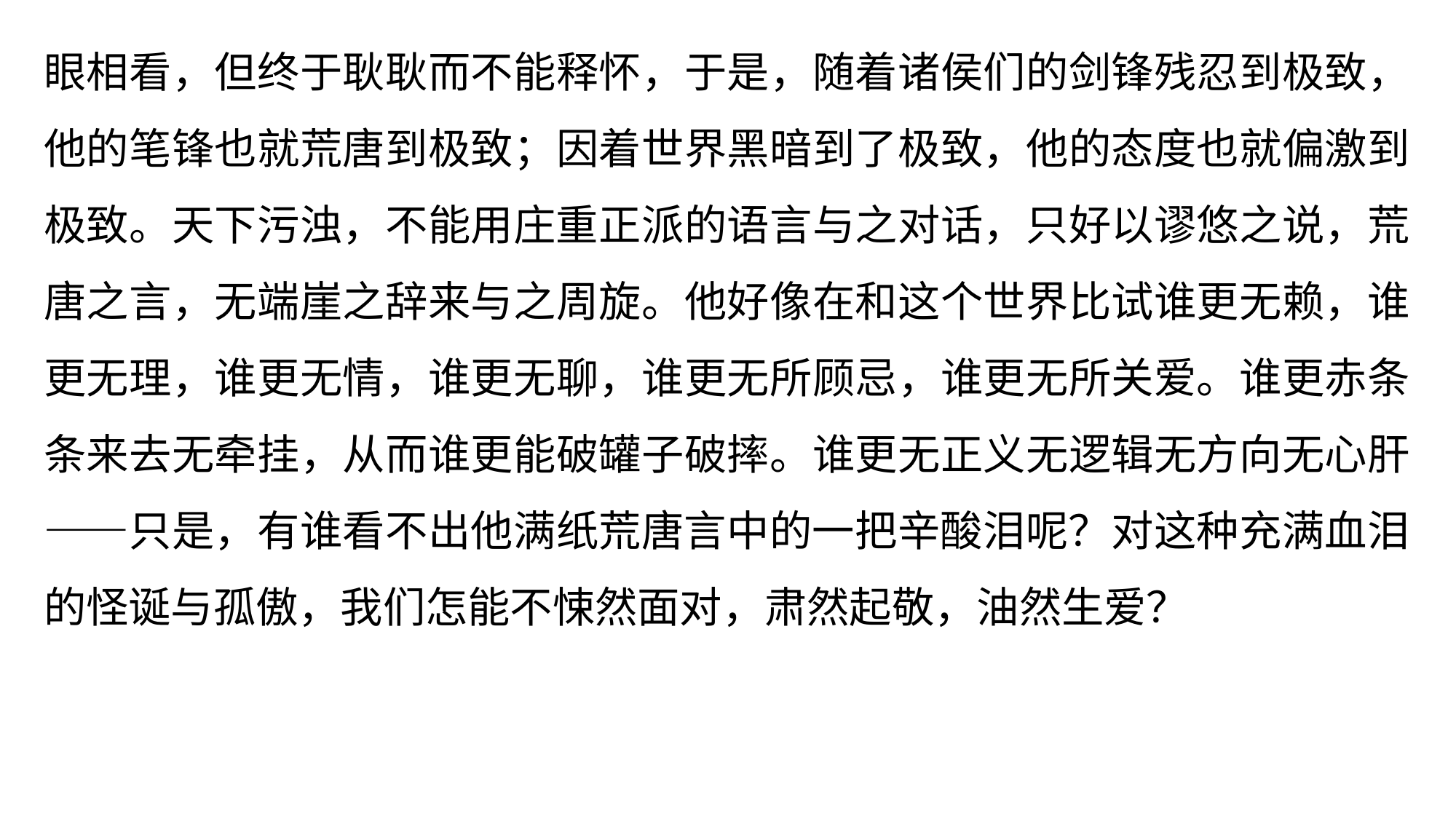

眼相看，但终于耿耿而不能释怀，于是，随着诸侯们的剑锋残忍到极致，他的笔锋也就荒唐到极致；因着世界黑暗到了极致，他的态度也就偏激到极致。天下污浊，不能用庄重正派的语言与之对话，只好以谬悠之说，荒唐之言，无端崖之辞来与之周旋。他好像在和这个世界比试谁更无赖，谁更无理，谁更无情，谁更无聊，谁更无所顾忌，谁更无所关爱。谁更赤条条来去无牵挂，从而谁更能破罐子破摔。谁更无正义无逻辑无方向无心肝——只是，有谁看不出他满纸荒唐言中的一把辛酸泪呢？对这种充满血泪的怪诞与孤傲，我们怎能不悚然面对，肃然起敬，油然生爱？